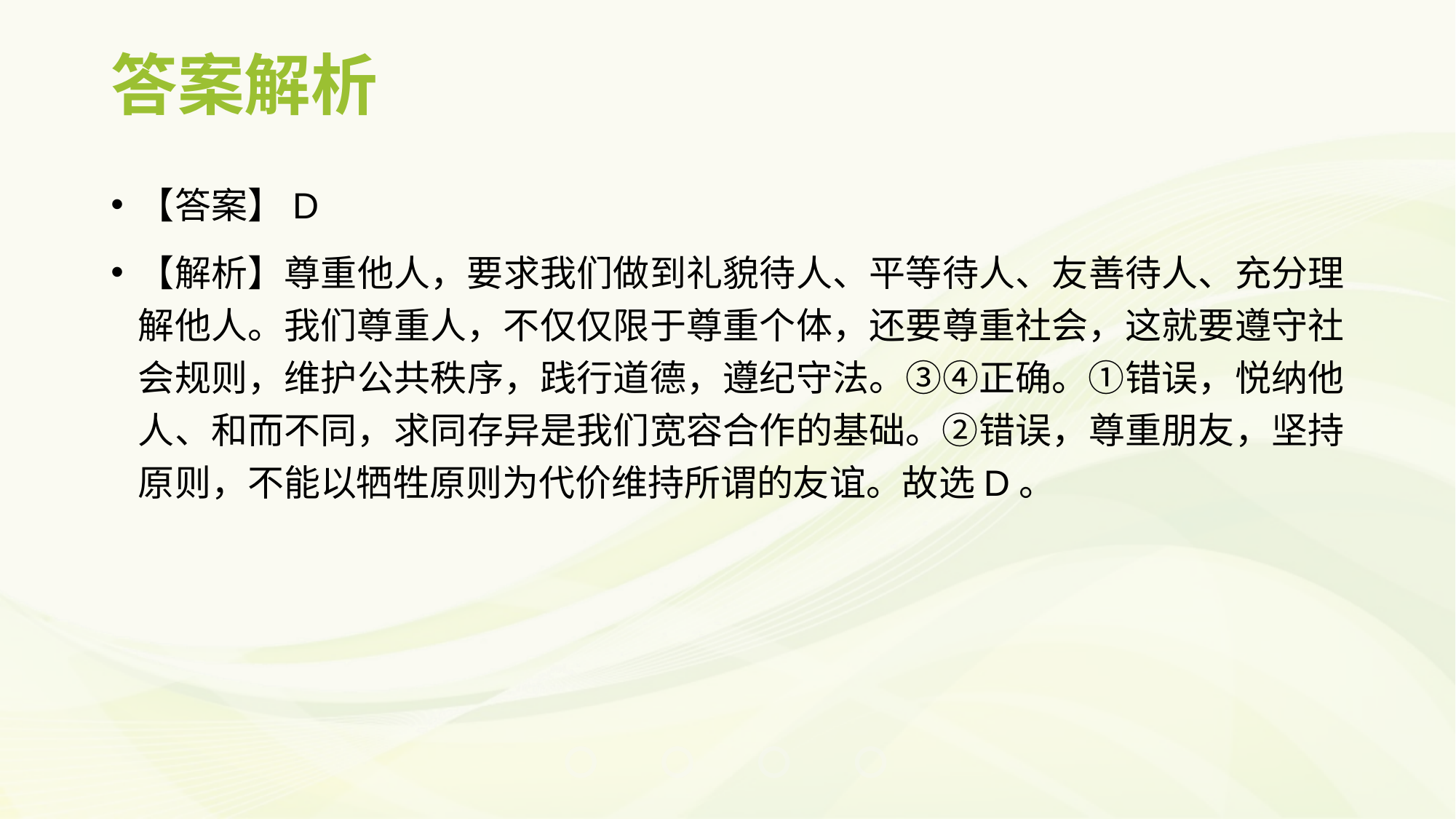

# 答案解析
【答案】D
【解析】尊重他人，要求我们做到礼貌待人、平等待人、友善待人、充分理解他人。我们尊重人，不仅仅限于尊重个体，还要尊重社会，这就要遵守社会规则，维护公共秩序，践行道德，遵纪守法。③④正确。①错误，悦纳他人、和而不同，求同存异是我们宽容合作的基础。②错误，尊重朋友，坚持原则，不能以牺牲原则为代价维持所谓的友谊。故选D。